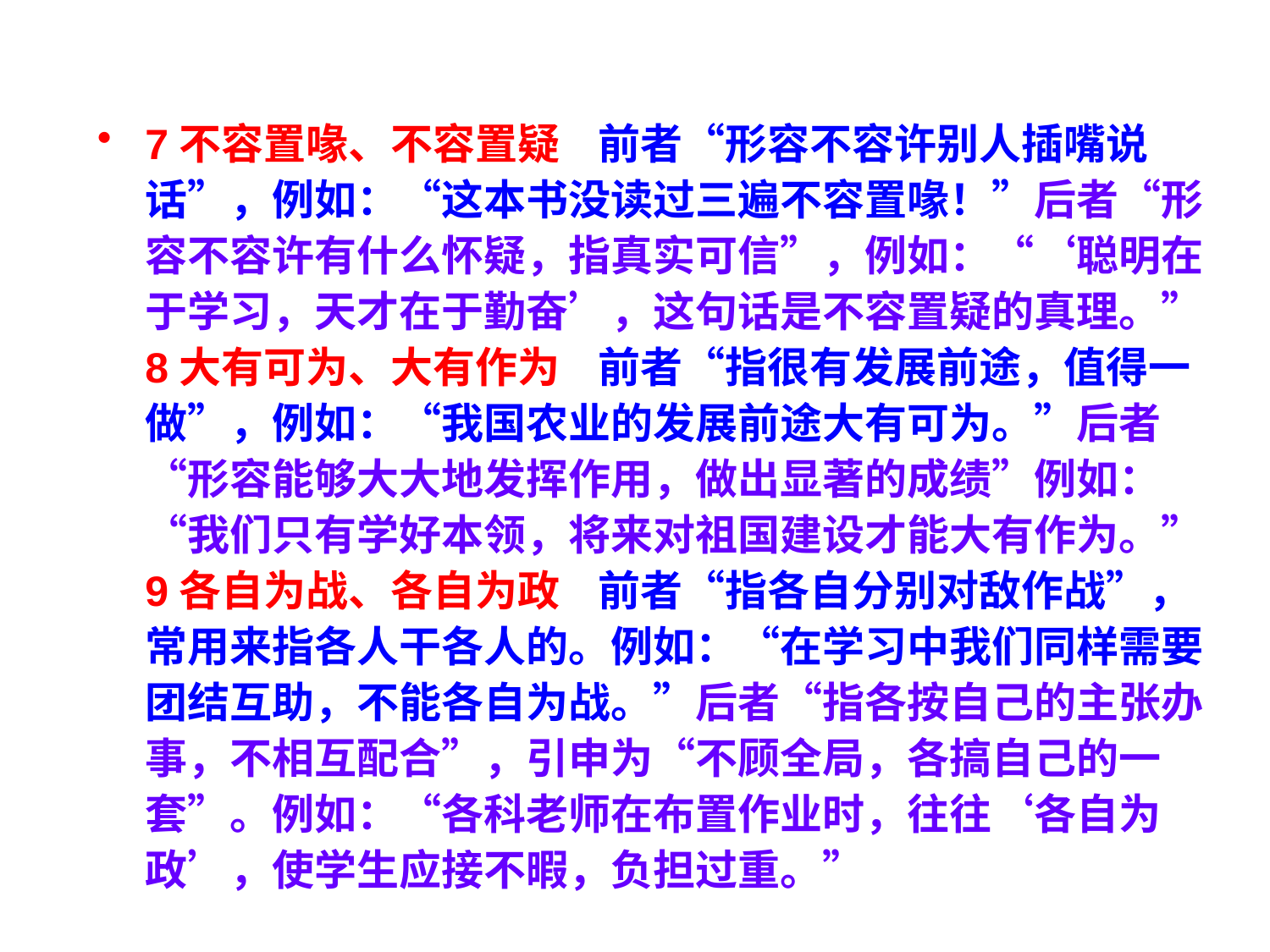

7不容置喙、不容置疑    前者“形容不容许别人插嘴说话”，例如：“这本书没读过三遍不容置喙！”后者“形容不容许有什么怀疑，指真实可信”，例如：“‘聪明在于学习，天才在于勤奋’，这句话是不容置疑的真理。”
8大有可为、大有作为    前者“指很有发展前途，值得一做”，例如：“我国农业的发展前途大有可为。”后者“形容能够大大地发挥作用，做出显著的成绩”例如：“我们只有学好本领，将来对祖国建设才能大有作为。”
9各自为战、各自为政    前者“指各自分别对敌作战”，常用来指各人干各人的。例如：“在学习中我们同样需要团结互助，不能各自为战。”后者“指各按自己的主张办事，不相互配合”，引申为“不顾全局，各搞自己的一套”。例如：“各科老师在布置作业时，往往‘各自为政’，使学生应接不暇，负担过重。”